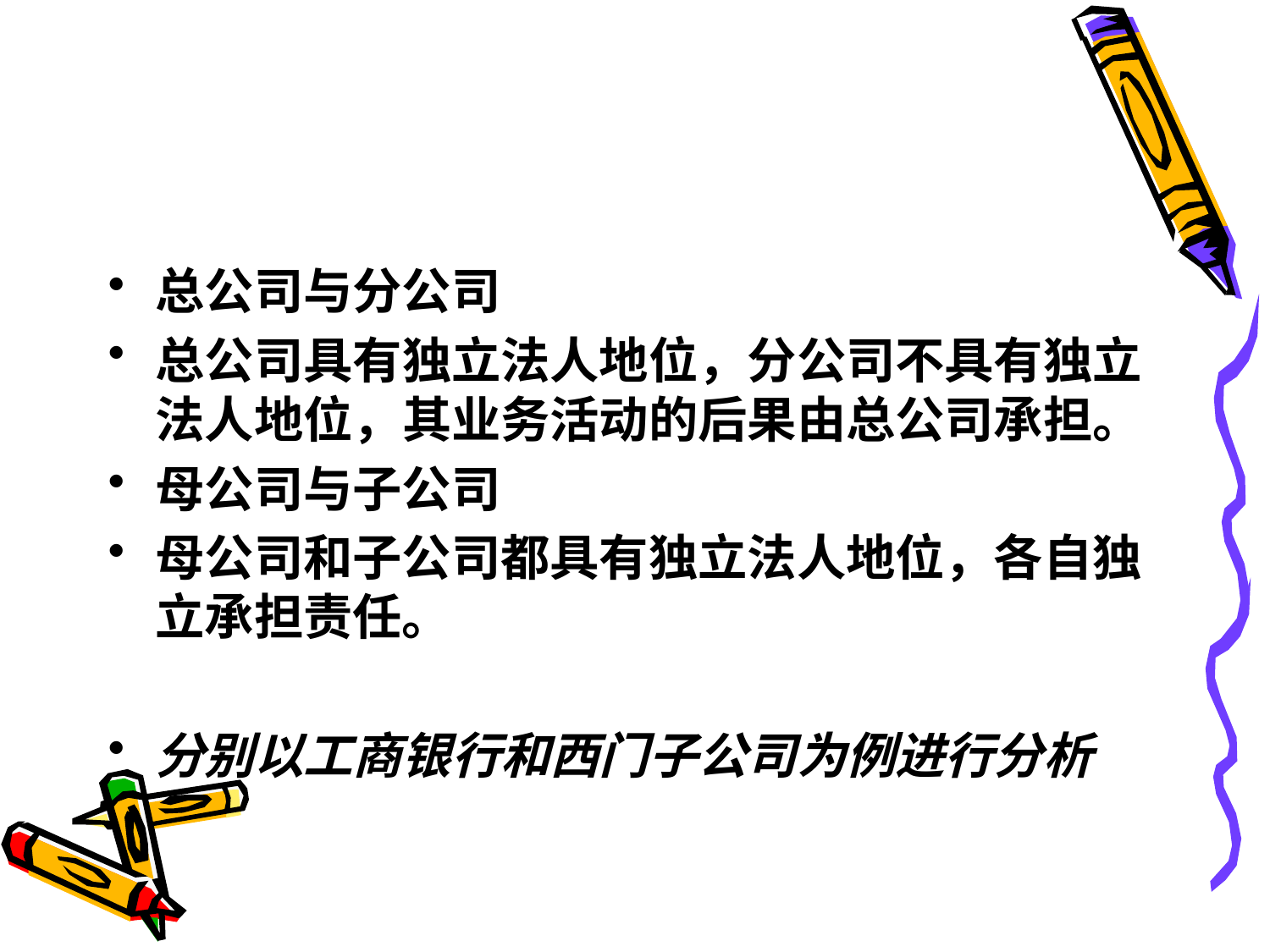

#
总公司与分公司
总公司具有独立法人地位，分公司不具有独立法人地位，其业务活动的后果由总公司承担。
母公司与子公司
母公司和子公司都具有独立法人地位，各自独立承担责任。

分别以工商银行和西门子公司为例进行分析